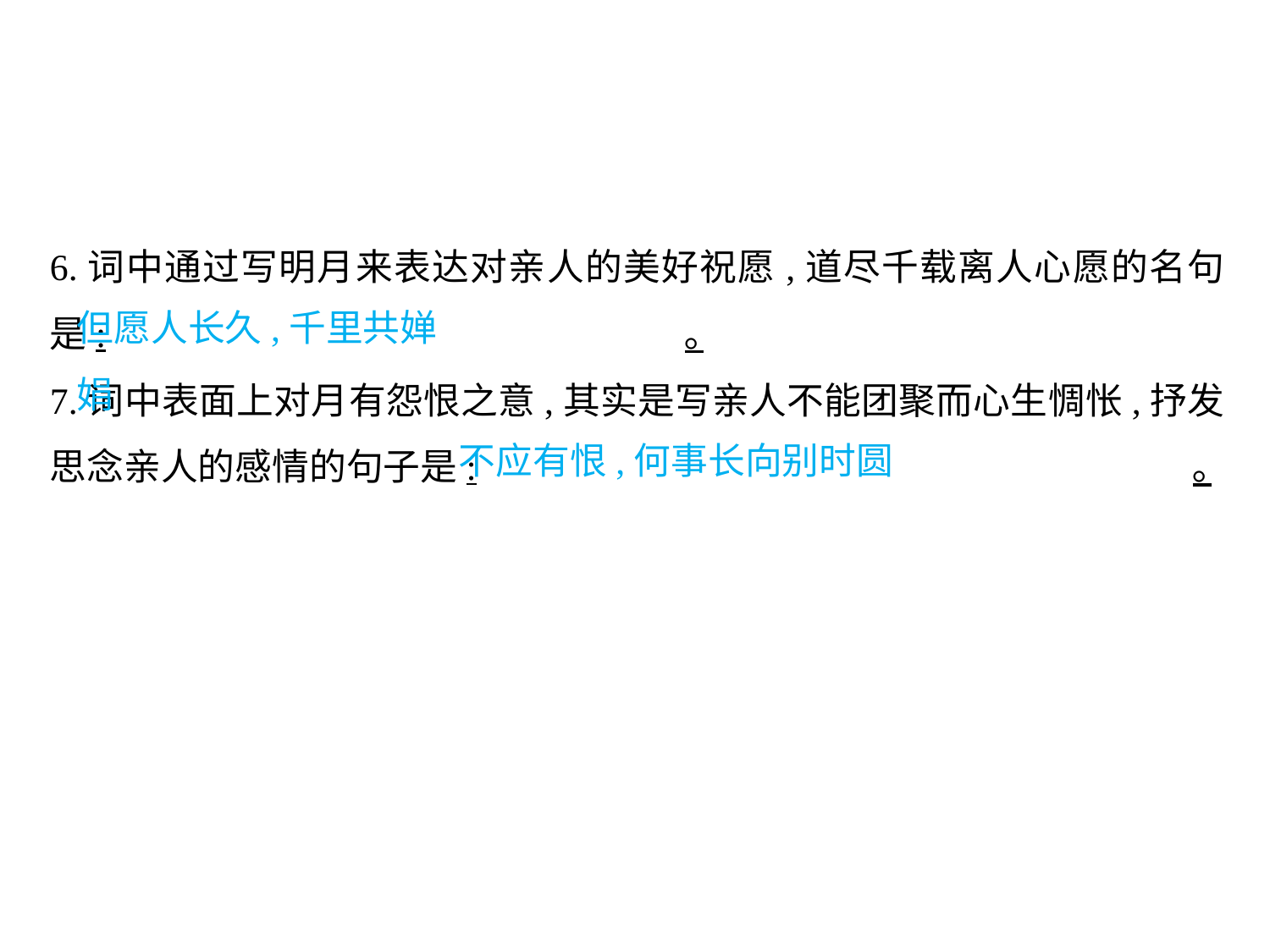

6.词中通过写明月来表达对亲人的美好祝愿,道尽千载离人心愿的名句是:					｡
7.词中表面上对月有怨恨之意,其实是写亲人不能团聚而心生惆怅,抒发思念亲人的感情的句子是:						｡
但愿人长久,千里共婵娟
不应有恨,何事长向别时圆